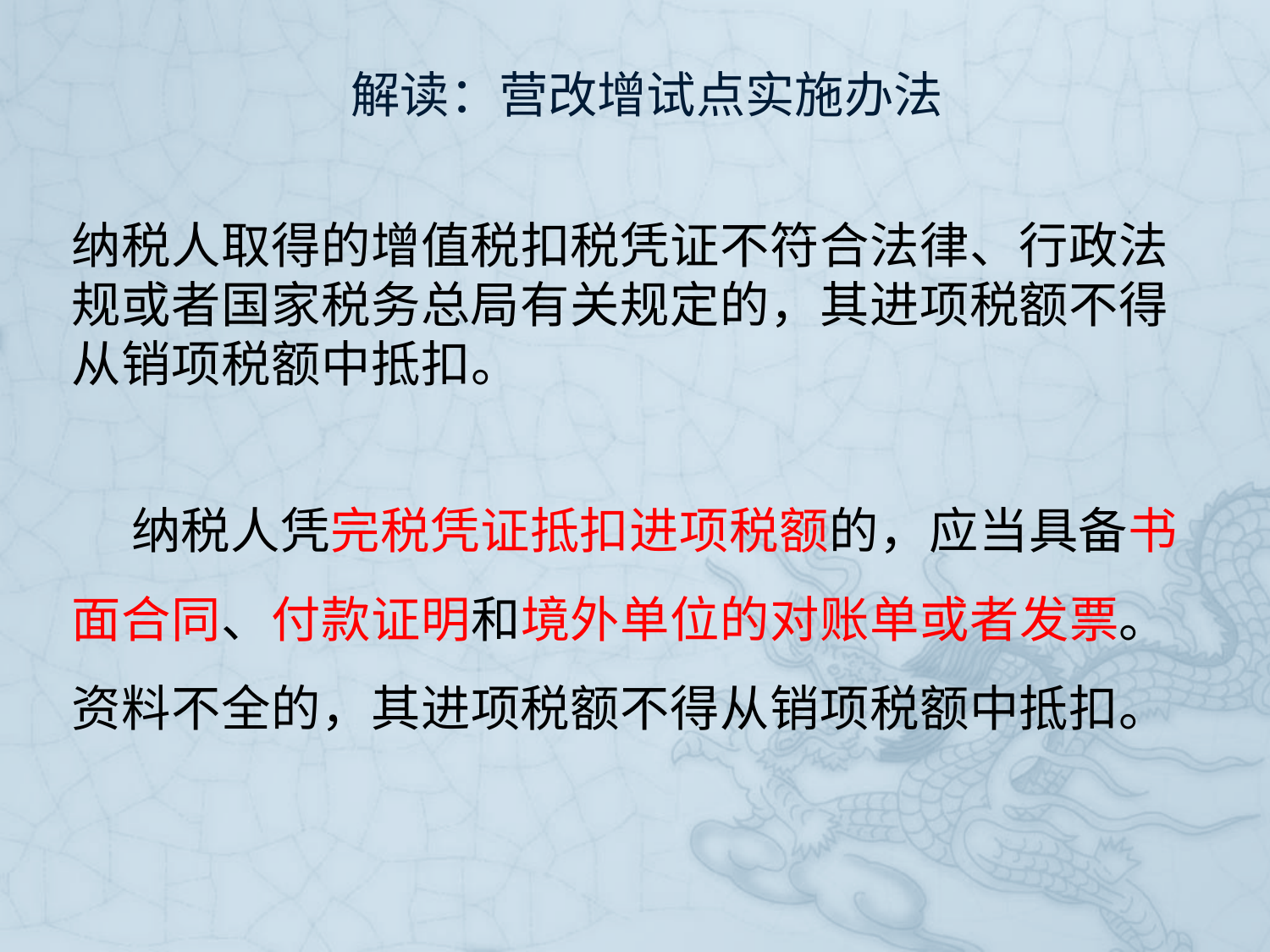

# 解读：营改增试点实施办法

纳税人取得的增值税扣税凭证不符合法律、行政法规或者国家税务总局有关规定的，其进项税额不得从销项税额中抵扣。

纳税人凭完税凭证抵扣进项税额的，应当具备书面合同、付款证明和境外单位的对账单或者发票。资料不全的，其进项税额不得从销项税额中抵扣。